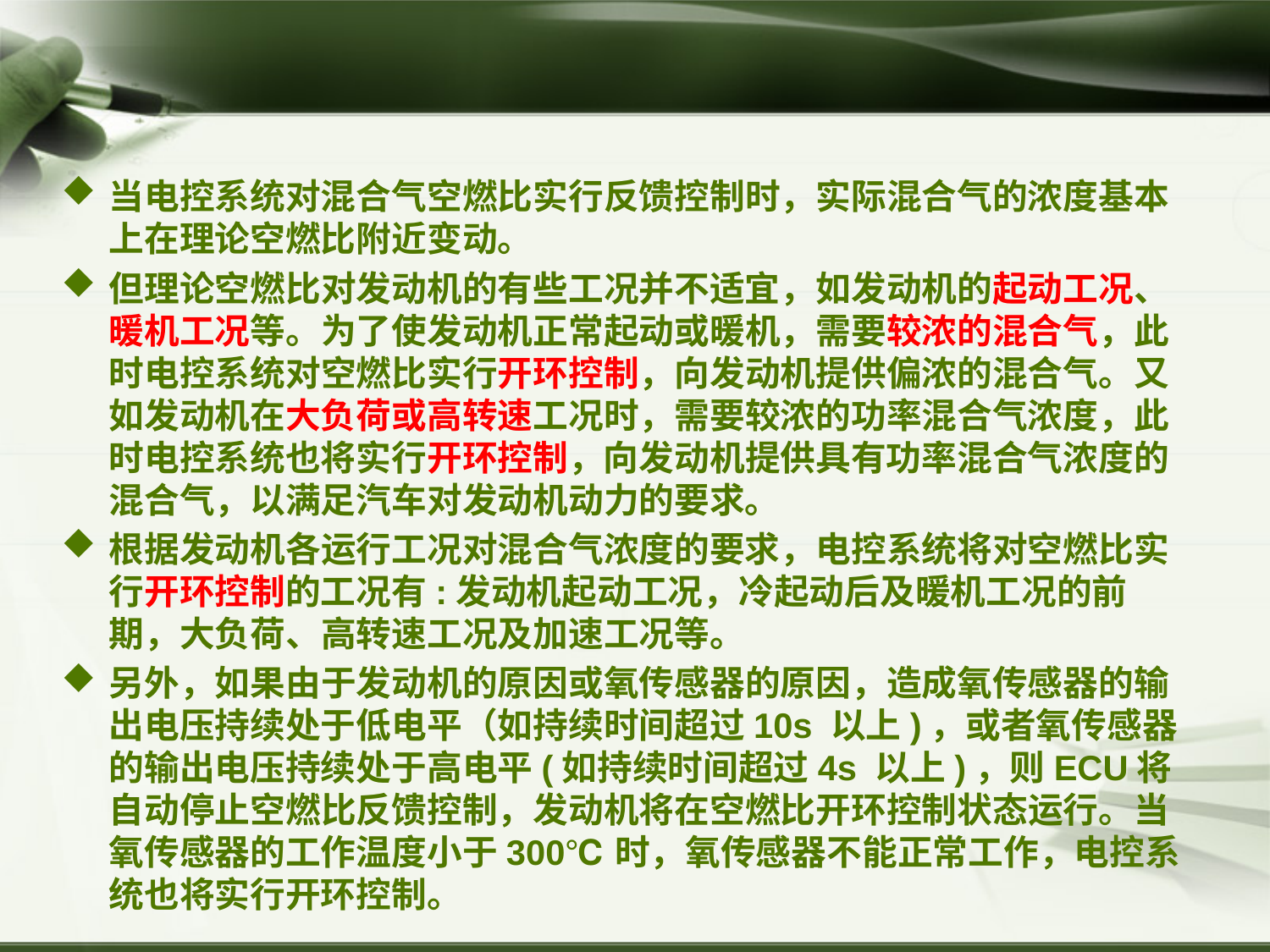

#
当电控系统对混合气空燃比实行反馈控制时，实际混合气的浓度基本上在理论空燃比附近变动。
但理论空燃比对发动机的有些工况并不适宜，如发动机的起动工况、暖机工况等。为了使发动机正常起动或暖机，需要较浓的混合气，此时电控系统对空燃比实行开环控制，向发动机提供偏浓的混合气。又如发动机在大负荷或高转速工况时，需要较浓的功率混合气浓度，此时电控系统也将实行开环控制，向发动机提供具有功率混合气浓度的混合气，以满足汽车对发动机动力的要求。
根据发动机各运行工况对混合气浓度的要求，电控系统将对空燃比实行开环控制的工况有:发动机起动工况，冷起动后及暖机工况的前期，大负荷、高转速工况及加速工况等。
另外，如果由于发动机的原因或氧传感器的原因，造成氧传感器的输出电压持续处于低电平（如持续时间超过10s 以上)，或者氧传感器的输出电压持续处于高电平(如持续时间超过4s 以上)，则ECU将自动停止空燃比反馈控制，发动机将在空燃比开环控制状态运行。当氧传感器的工作温度小于300℃时，氧传感器不能正常工作，电控系统也将实行开环控制。